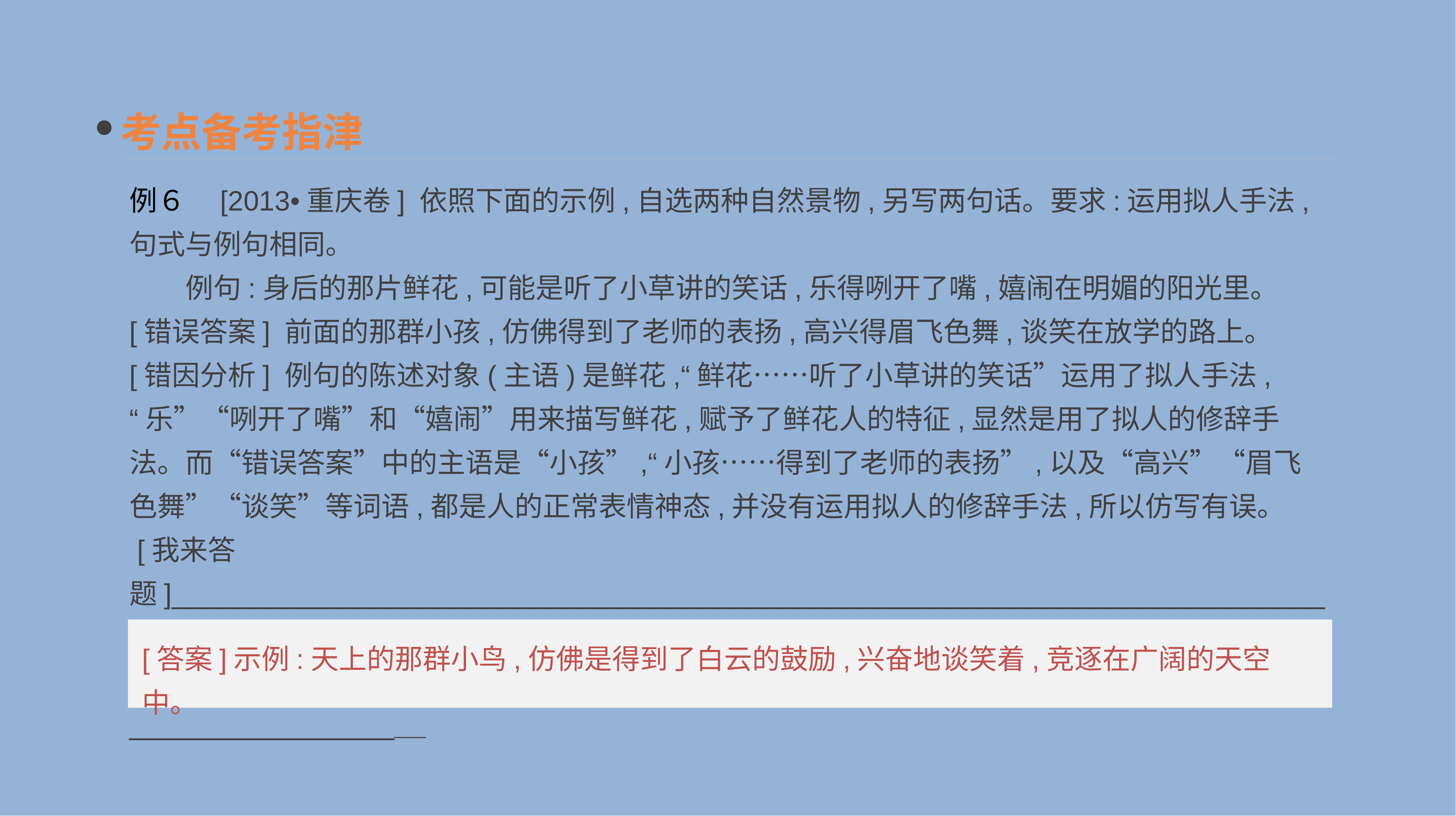

考点备考指津

例６　[2013•重庆卷] 依照下面的示例,自选两种自然景物,另写两句话。要求:运用拟人手法,句式与例句相同。
　　例句:身后的那片鲜花,可能是听了小草讲的笑话,乐得咧开了嘴,嬉闹在明媚的阳光里。
[错误答案] 前面的那群小孩,仿佛得到了老师的表扬,高兴得眉飞色舞,谈笑在放学的路上。
[错因分析] 例句的陈述对象(主语)是鲜花,“鲜花……听了小草讲的笑话”运用了拟人手法,“乐”“咧开了嘴”和“嬉闹”用来描写鲜花,赋予了鲜花人的特征,显然是用了拟人的修辞手法。而“错误答案”中的主语是“小孩”,“小孩……得到了老师的表扬”,以及“高兴”“眉飞色舞”“谈笑”等词语,都是人的正常表情神态,并没有运用拟人的修辞手法,所以仿写有误。
 [我来答题]____________________________________________________________________________________
_______________________________________________________________________________________________

[答案]示例:天上的那群小鸟,仿佛是得到了白云的鼓励,兴奋地谈笑着,竞逐在广阔的天空中。